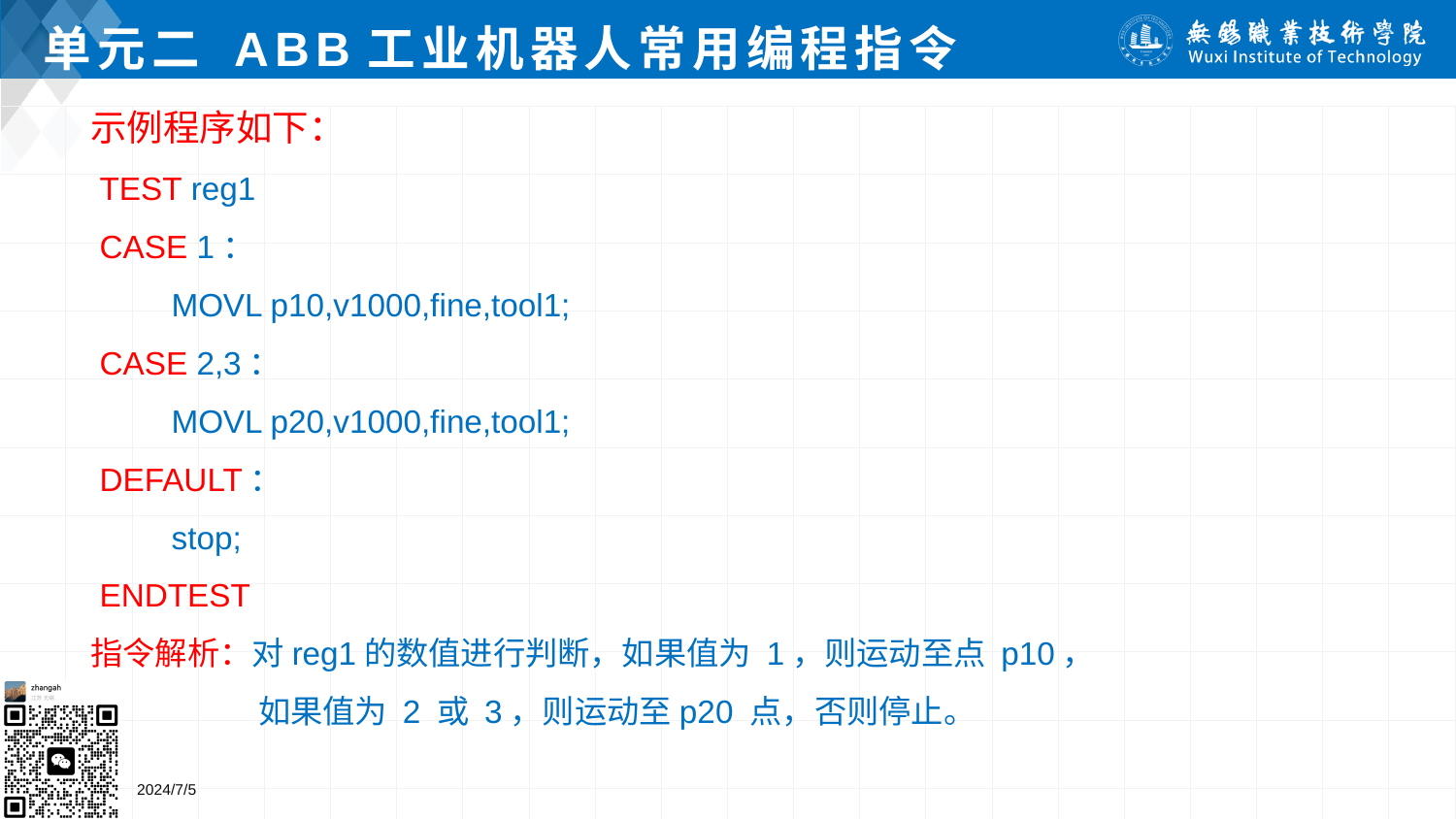

# 单元二 ABB工业机器人常用编程指令
示例程序如下：
 TEST reg1
 CASE 1：
         MOVL p10,v1000,fine,tool1;
 CASE 2,3：
         MOVL p20,v1000,fine,tool1;
 DEFAULT：
         stop;
 ENDTEST
指令解析：对reg1的数值进行判断，如果值为 1，则运动至点 p10，
                      如果值为 2 或 3，则运动至p20 点，否则停止。
2024/7/5